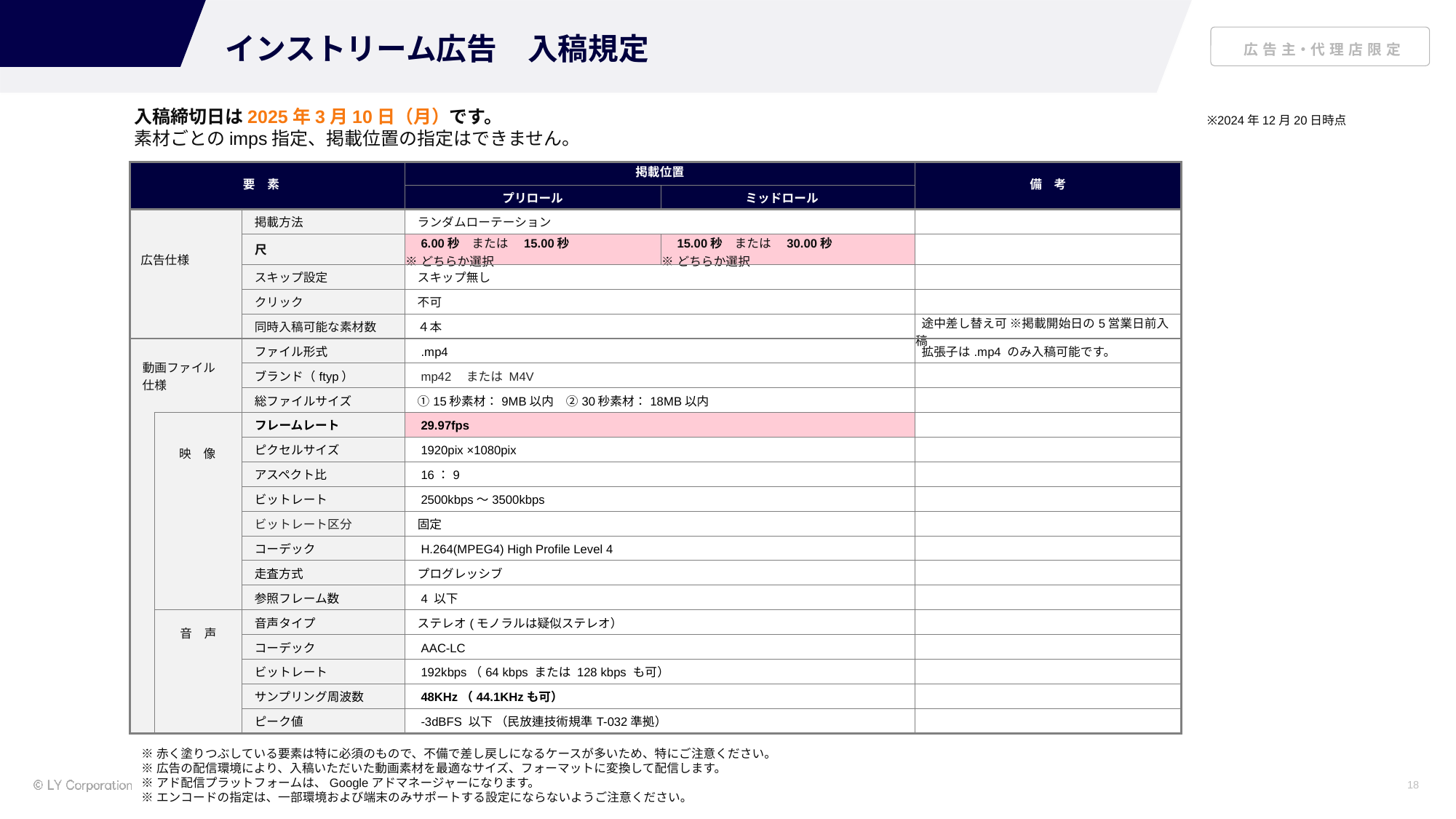

インストリーム広告　入稿規定
入稿締切日は2025年3月10日（月）です。
素材ごとのimps指定、掲載位置の指定はできません。
※2024年12月20日時点
| 要　素 |  |  | 掲載位置 |  | 備　考 |
| --- | --- | --- | --- | --- | --- |
|  |  |  | プリロール | ミッドロール |  |
| 広告仕様 |  | 掲載方法 | ランダムローテーション |  |  |
|  |  | 尺 | 6.00秒　または　15.00秒　 ※どちらか選択 | 15.00秒　または　30.00秒　 ※どちらか選択 |  |
|  |  | スキップ設定 | スキップ無し |  |  |
|  |  | クリック | 不可 |  |  |
|  |  | 同時入稿可能な素材数 | ４本 |  | 途中差し替え可 ※掲載開始日の5営業日前入稿 |
| 動画ファイル 　仕様 |  | ファイル形式 | .mp4 |  | 拡張子は.mp4 のみ入稿可能です。 |
|  |  | ブランド（ftyp） | mp42　または M4V |  |  |
|  |  | 総ファイルサイズ | ①15秒素材：9MB以内　②30秒素材：18MB以内 |  |  |
|  | 映　像 | フレームレート | 29.97fps |  |  |
|  |  | ピクセルサイズ | 1920pix ×1080pix |  |  |
|  |  | アスペクト比 | 16：9 |  |  |
|  |  | ビットレート | 2500kbps～3500kbps |  |  |
|  |  | ビットレート区分 | 固定 |  |  |
|  |  | コーデック | H.264(MPEG4) High Profile Level 4 |  |  |
|  |  | 走査方式 | プログレッシブ |  |  |
|  |  | 参照フレーム数 | 4 以下 |  |  |
|  | 音　声 | 音声タイプ | ステレオ(モノラルは疑似ステレオ） |  |  |
|  |  | コーデック | AAC-LC |  |  |
|  |  | ビットレート | 192kbps（64 kbps または 128 kbps も可） |  |  |
|  |  | サンプリング周波数 | 48KHz（44.1KHzも可） |  |  |
|  |  | ピーク値 | -3dBFS 以下 （民放連技術規準T-032準拠） |  |  |

※赤く塗りつぶしている要素は特に必須のもので、不備で差し戻しになるケースが多いため、特にご注意ください。
※広告の配信環境により、入稿いただいた動画素材を最適なサイズ、フォーマットに変換して配信します。
※アド配信プラットフォームは、Googleアドマネージャーになります。
※エンコードの指定は、一部環境および端末のみサポートする設定にならないようご注意ください。